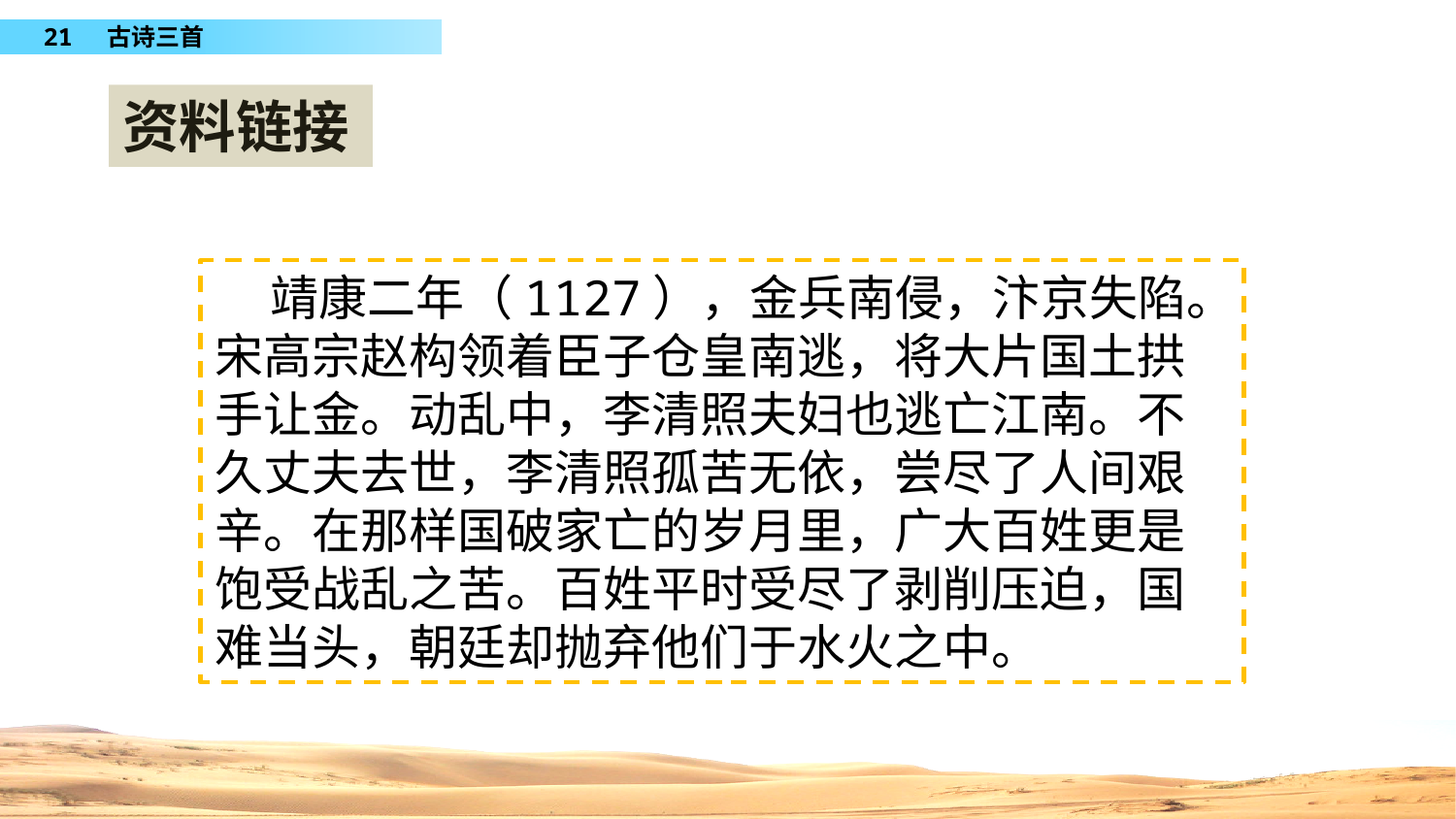

资料链接
    靖康二年（1127），金兵南侵，汴京失陷。宋高宗赵构领着臣子仓皇南逃，将大片国土拱手让金。动乱中，李清照夫妇也逃亡江南。不久丈夫去世，李清照孤苦无依，尝尽了人间艰辛。在那样国破家亡的岁月里，广大百姓更是饱受战乱之苦。百姓平时受尽了剥削压迫，国难当头，朝廷却抛弃他们于水火之中。